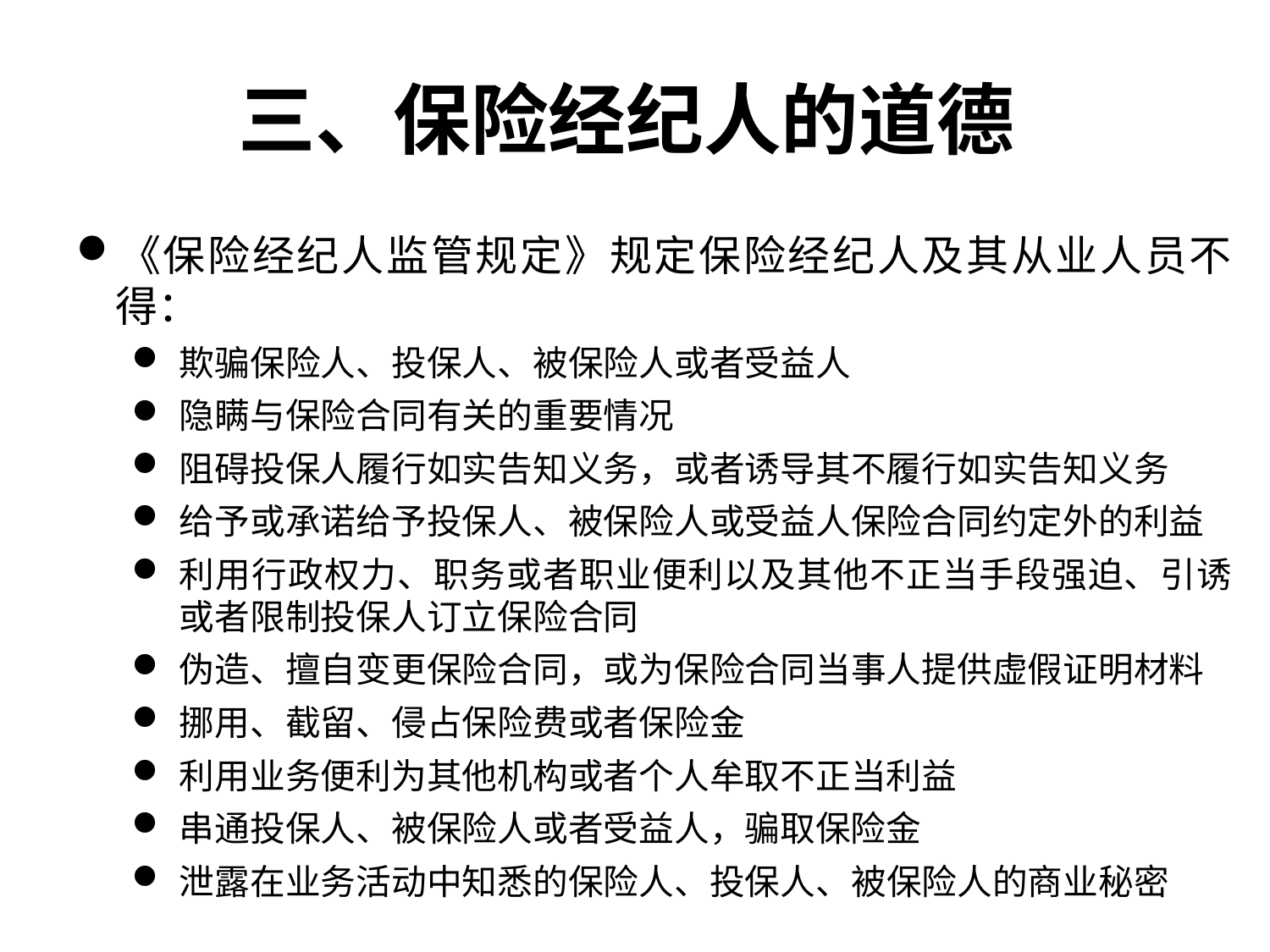

# 三、保险经纪人的道德
《保险经纪人监管规定》规定保险经纪人及其从业人员不得：
欺骗保险人、投保人、被保险人或者受益人
隐瞒与保险合同有关的重要情况
阻碍投保人履行如实告知义务，或者诱导其不履行如实告知义务
给予或承诺给予投保人、被保险人或受益人保险合同约定外的利益
利用行政权力、职务或者职业便利以及其他不正当手段强迫、引诱或者限制投保人订立保险合同
伪造、擅自变更保险合同，或为保险合同当事人提供虚假证明材料
挪用、截留、侵占保险费或者保险金
利用业务便利为其他机构或者个人牟取不正当利益
串通投保人、被保险人或者受益人，骗取保险金
泄露在业务活动中知悉的保险人、投保人、被保险人的商业秘密